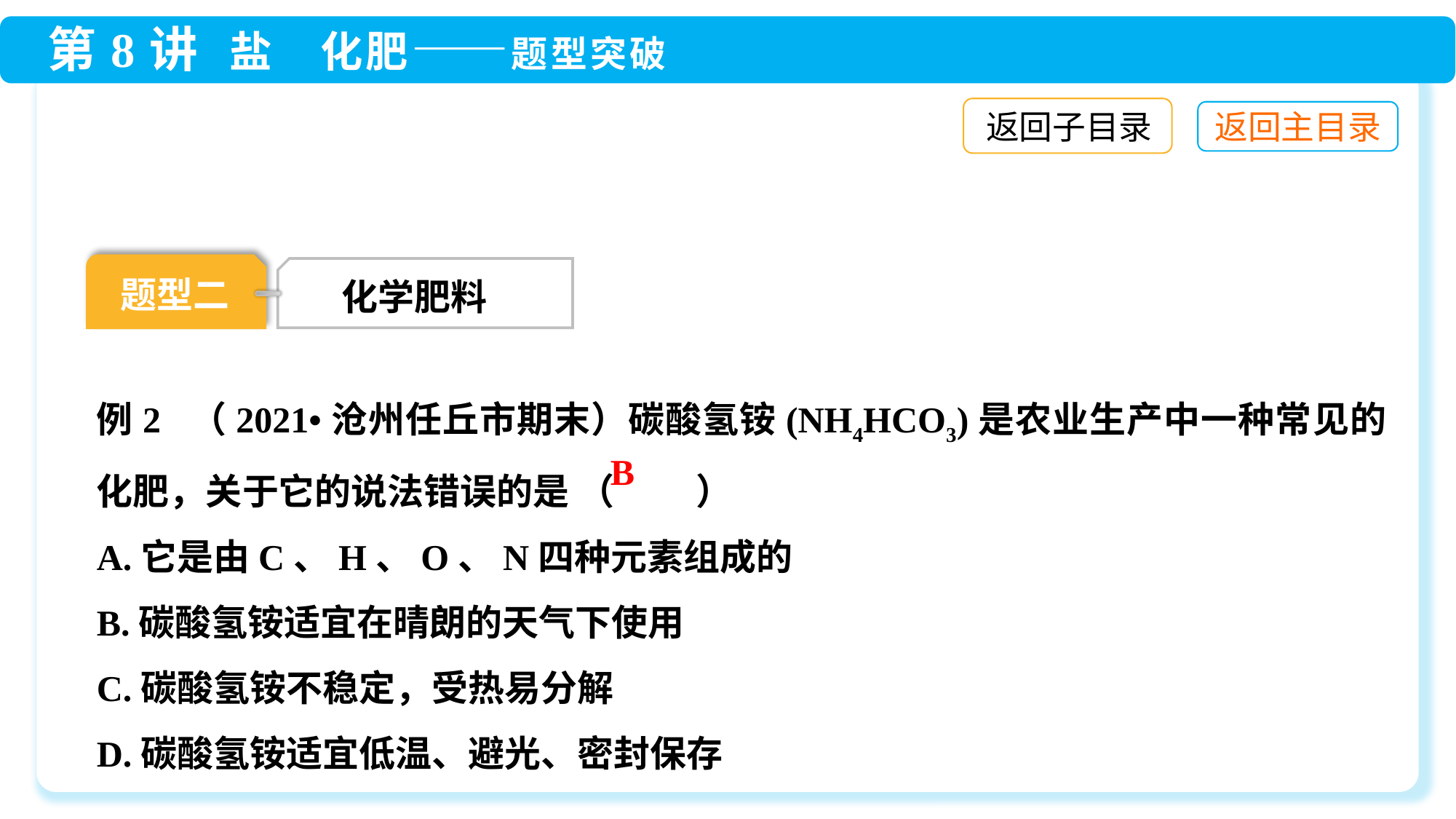

返回子目录
题型二
化学肥料

例2  （2021•沧州任丘市期末）碳酸氢铵(NH4HCO3)是农业生产中一种常见的化肥，关于它的说法错误的是 （          ）
A.它是由C、H、O、N四种元素组成的
B.碳酸氢铵适宜在晴朗的天气下使用
C.碳酸氢铵不稳定，受热易分解
D.碳酸氢铵适宜低温、避光、密封保存
B